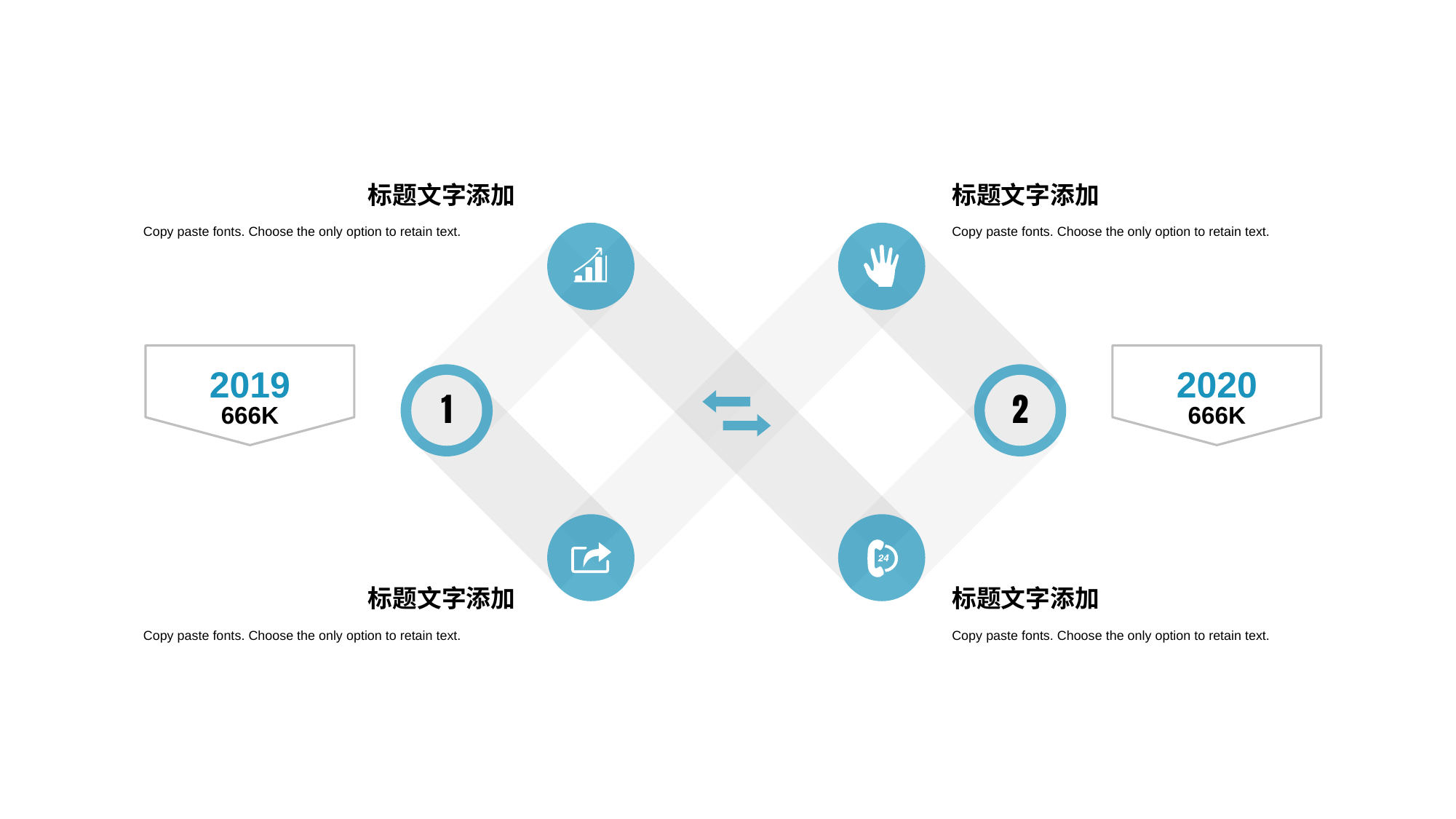

标题文字添加
Copy paste fonts. Choose the only option to retain text.
标题文字添加
Copy paste fonts. Choose the only option to retain text.

2019
2020

1
2

666K
666K

标题文字添加
Copy paste fonts. Choose the only option to retain text.
标题文字添加
Copy paste fonts. Choose the only option to retain text.